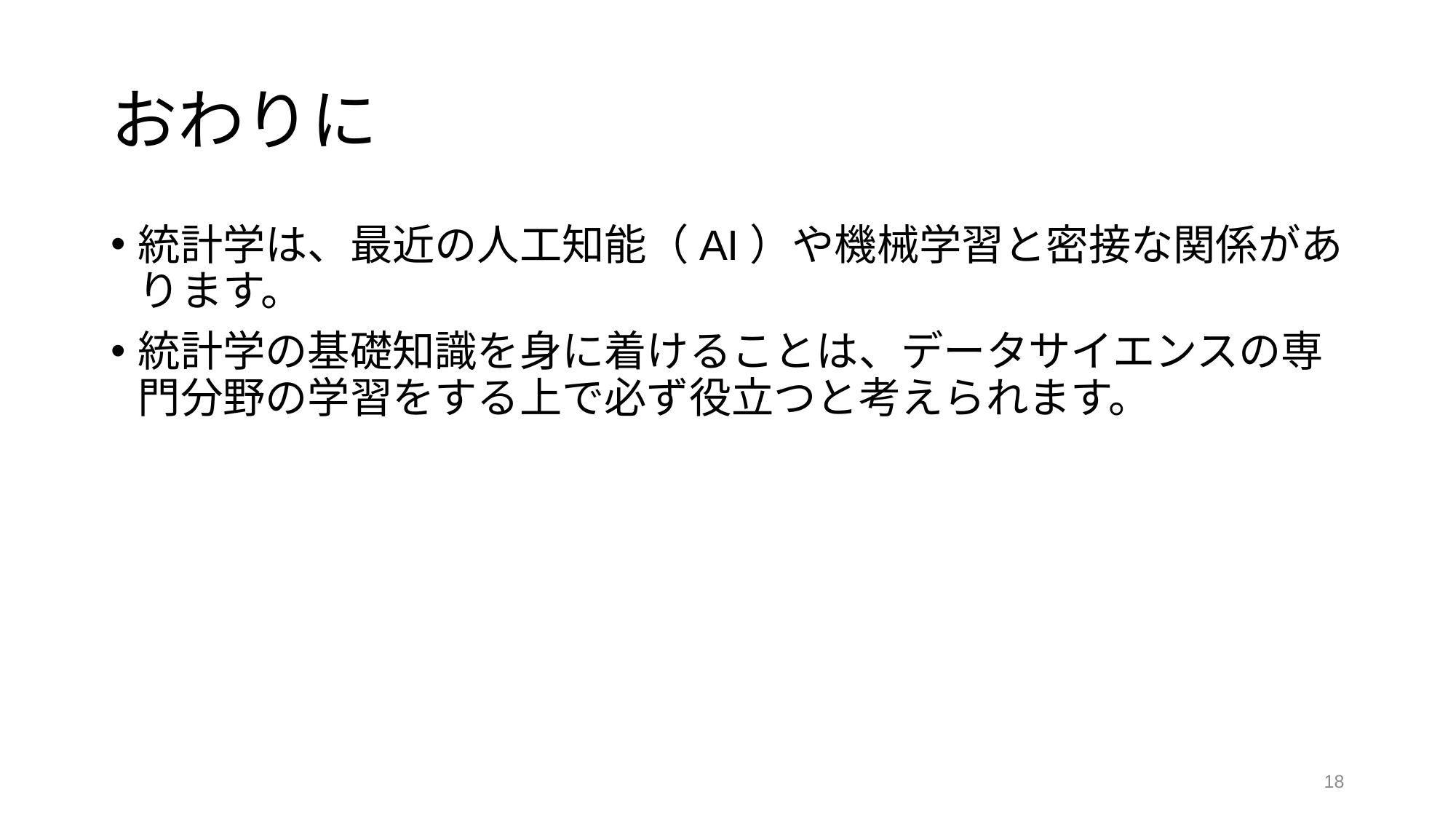

# おわりに
統計学は、最近の人工知能（AI）や機械学習と密接な関係があります。
統計学の基礎知識を身に着けることは、データサイエンスの専門分野の学習をする上で必ず役立つと考えられます。
18